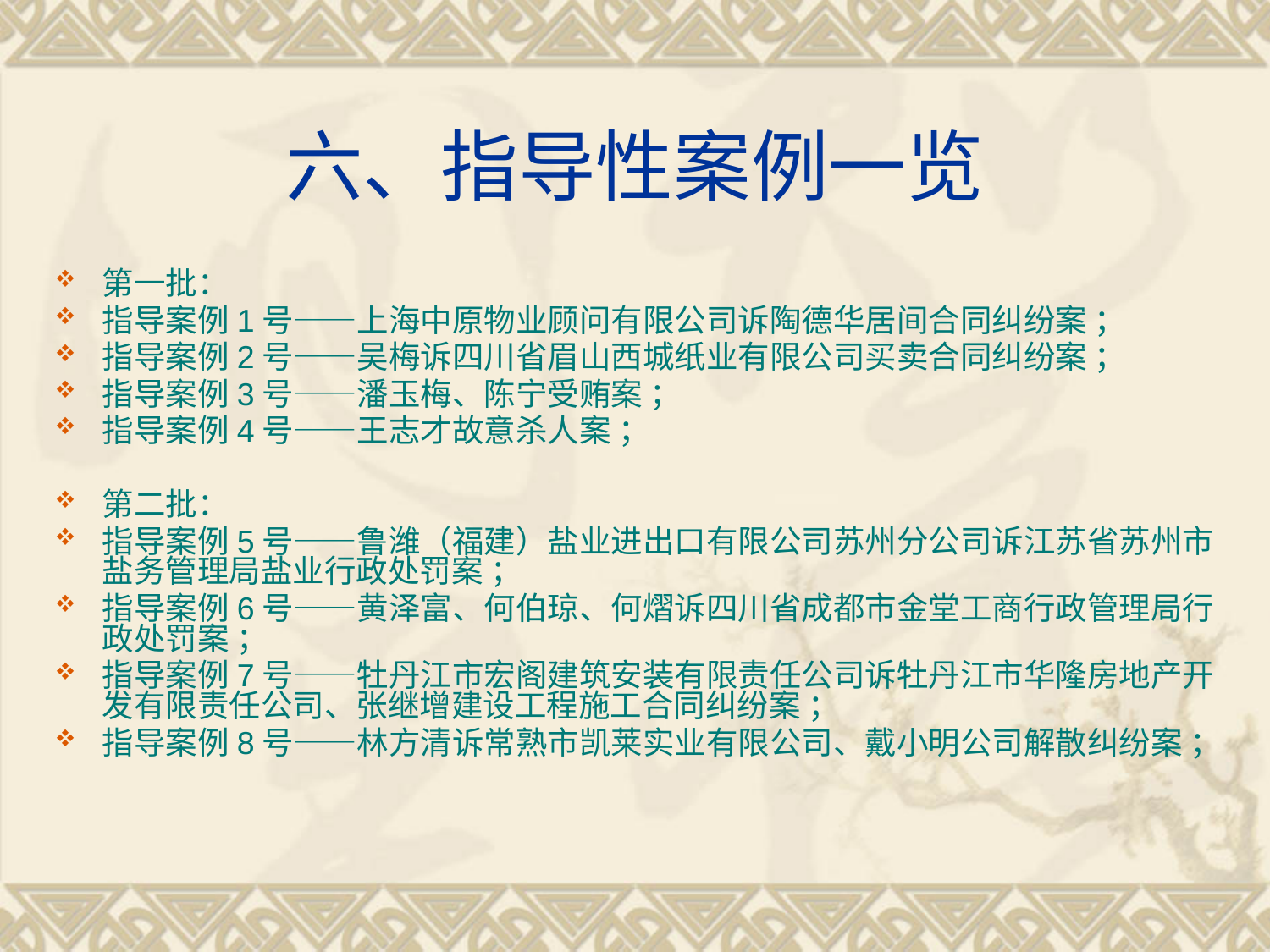

# 六、指导性案例一览
第一批：
指导案例1号——上海中原物业顾问有限公司诉陶德华居间合同纠纷案 ；
指导案例2号——吴梅诉四川省眉山西城纸业有限公司买卖合同纠纷案 ；
指导案例3号——潘玉梅、陈宁受贿案 ；
指导案例4号——王志才故意杀人案 ；

第二批：
指导案例5号——鲁潍（福建）盐业进出口有限公司苏州分公司诉江苏省苏州市盐务管理局盐业行政处罚案 ；
指导案例6号——黄泽富、何伯琼、何熠诉四川省成都市金堂工商行政管理局行政处罚案 ；
指导案例7号——牡丹江市宏阁建筑安装有限责任公司诉牡丹江市华隆房地产开发有限责任公司、张继增建设工程施工合同纠纷案 ；
指导案例8号——林方清诉常熟市凯莱实业有限公司、戴小明公司解散纠纷案 ；